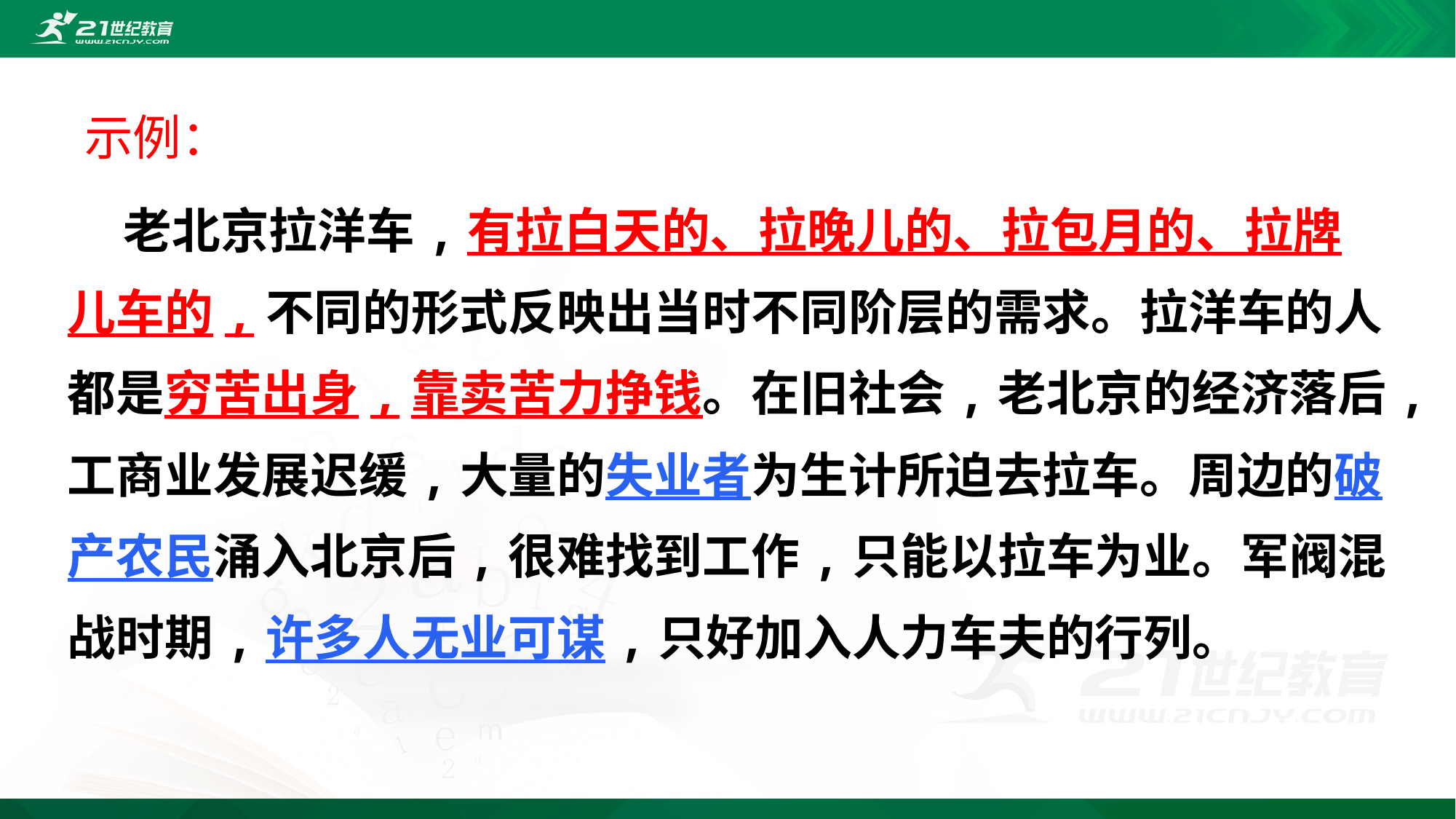

示例：
    老北京拉洋车,有拉白天的、拉晚儿的、拉包月的、拉牌儿车的,不同的形式反映出当时不同阶层的需求。拉洋车的人都是穷苦出身,靠卖苦力挣钱。在旧社会,老北京的经济落后,工商业发展迟缓,大量的失业者为生计所迫去拉车。周边的破产农民涌入北京后,很难找到工作,只能以拉车为业。军阀混战时期,许多人无业可谋,只好加入人力车夫的行列。